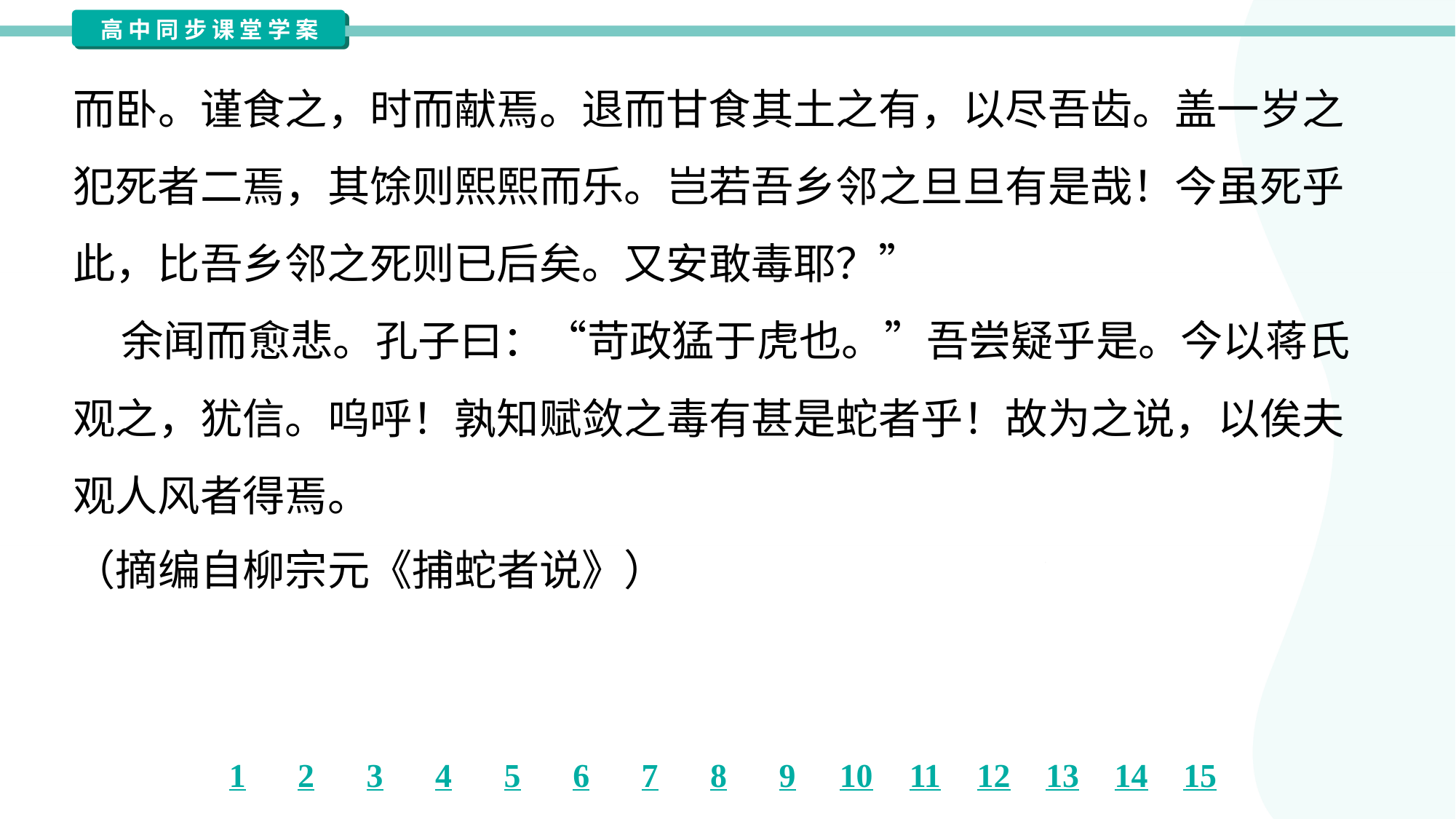

而卧。谨食之，时而献焉。退而甘食其土之有，以尽吾齿。盖一岁之
犯死者二焉，其馀则熙熙而乐。岂若吾乡邻之旦旦有是哉！今虽死乎
此，比吾乡邻之死则已后矣。又安敢毒耶？”
    余闻而愈悲。孔子曰：“苛政猛于虎也。”吾尝疑乎是。今以蒋氏
观之，犹信。呜呼！孰知赋敛之毒有甚是蛇者乎！故为之说，以俟夫
观人风者得焉。
（摘编自柳宗元《捕蛇者说》）#1.2.4.1